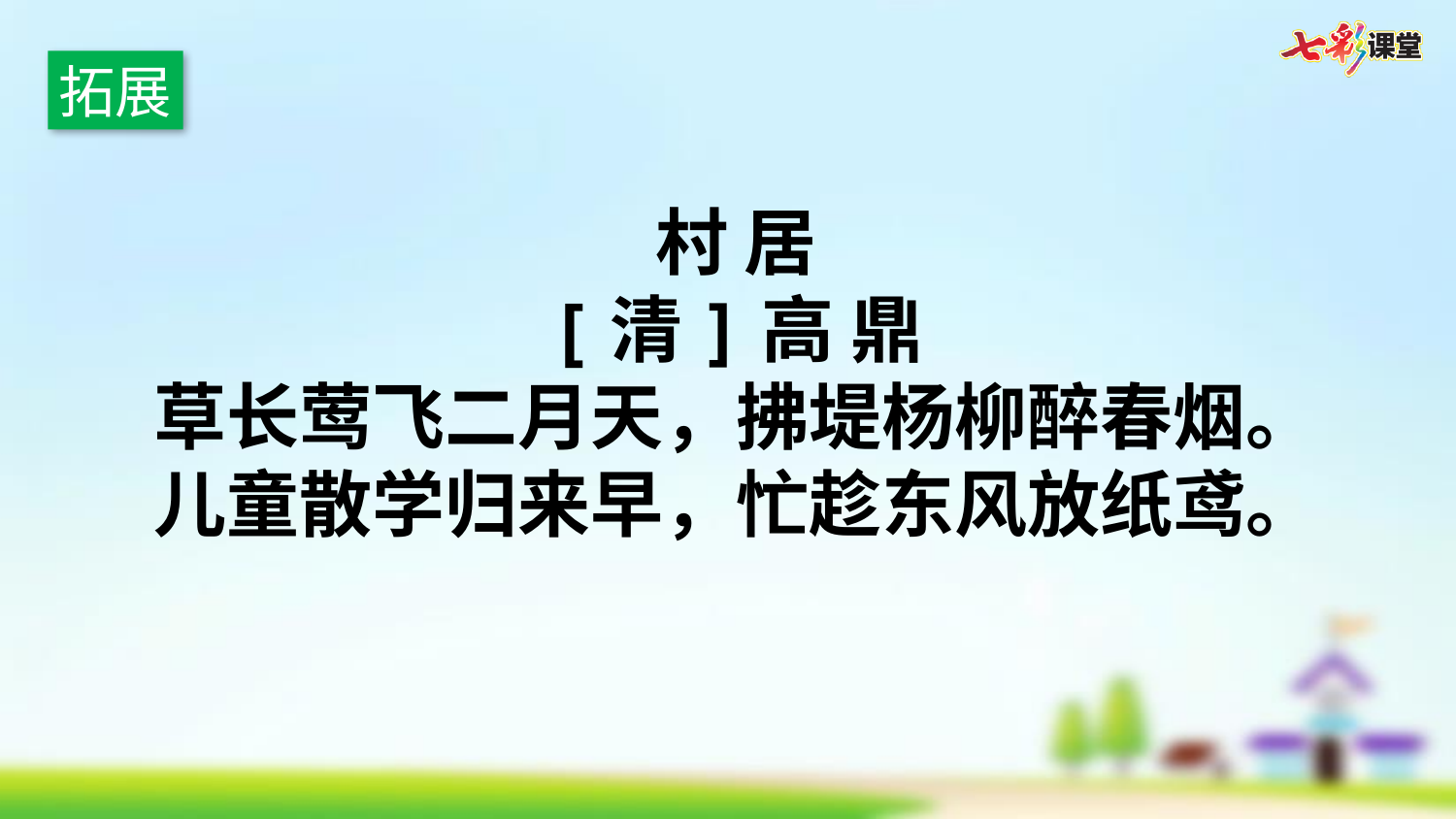

拓展
村 居
[清]高 鼎
草长莺飞二月天，拂堤杨柳醉春烟。
儿童散学归来早，忙趁东风放纸鸢。